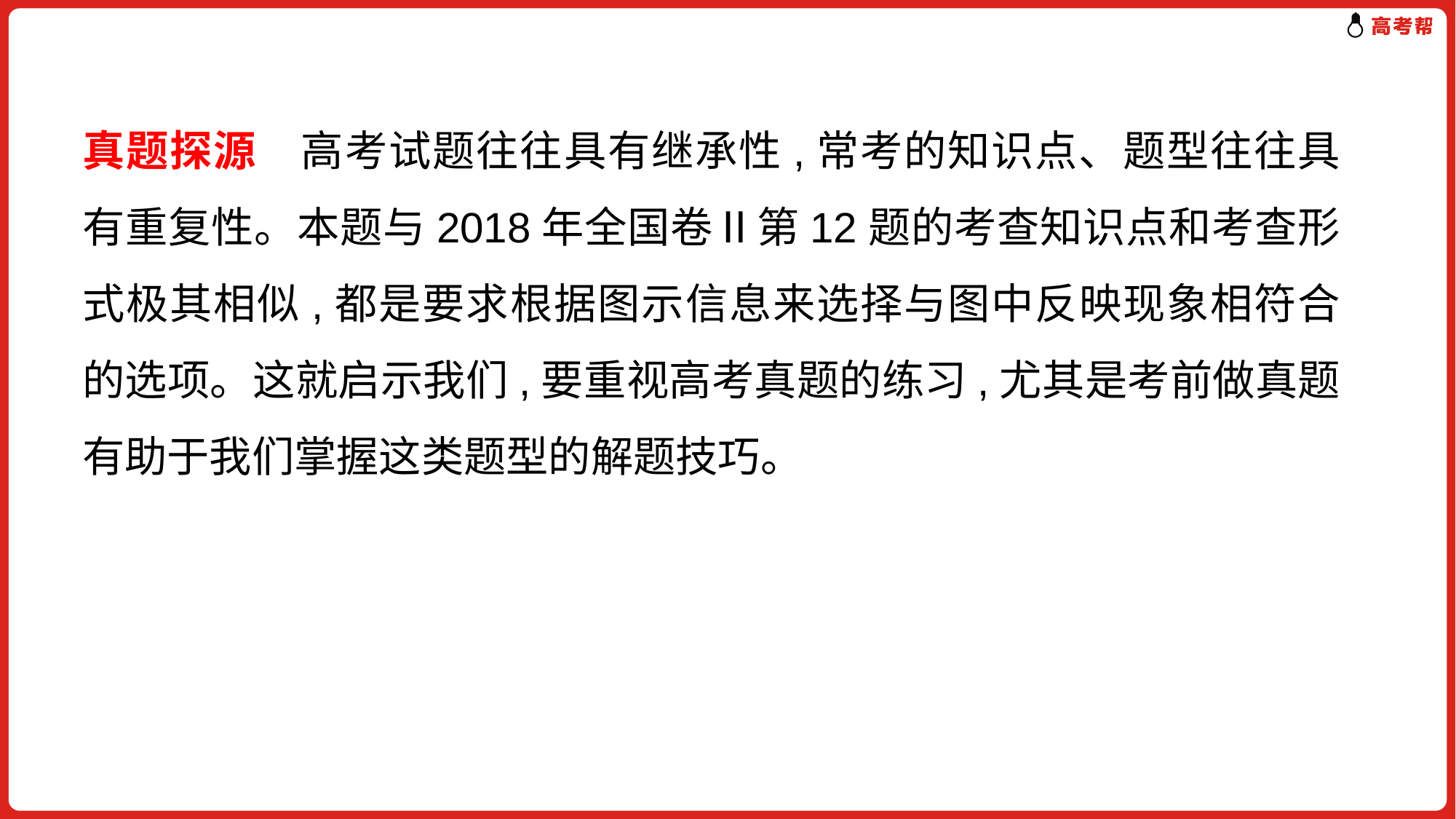

真题探源　高考试题往往具有继承性,常考的知识点、题型往往具有重复性。本题与2018年全国卷Ⅱ第12题的考查知识点和考查形式极其相似,都是要求根据图示信息来选择与图中反映现象相符合的选项。这就启示我们,要重视高考真题的练习,尤其是考前做真题有助于我们掌握这类题型的解题技巧。